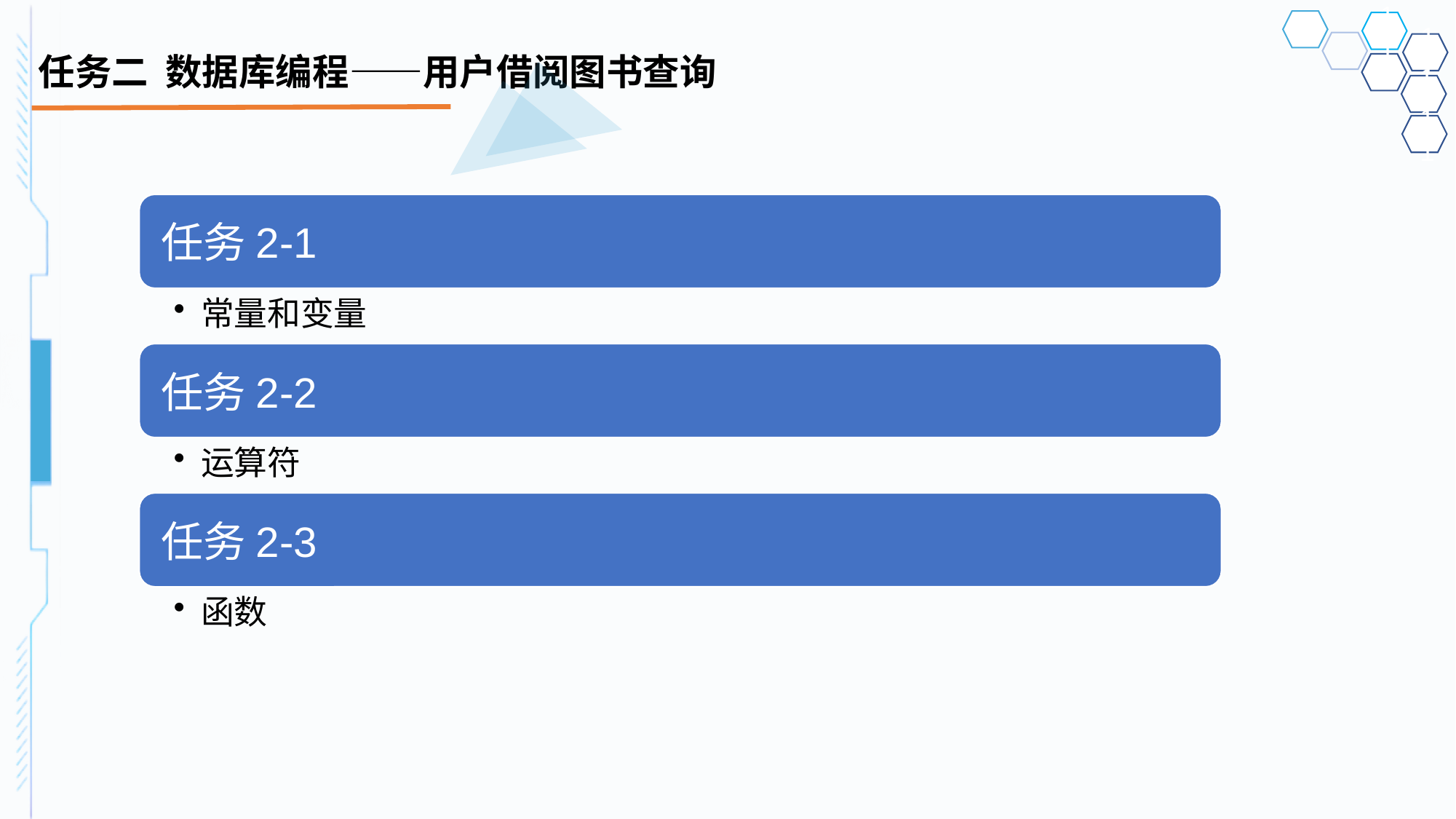

# 任务二  数据库编程——用户借阅图书查询

任务2-1
常量和变量
任务2-2
运算符
任务2-3
函数